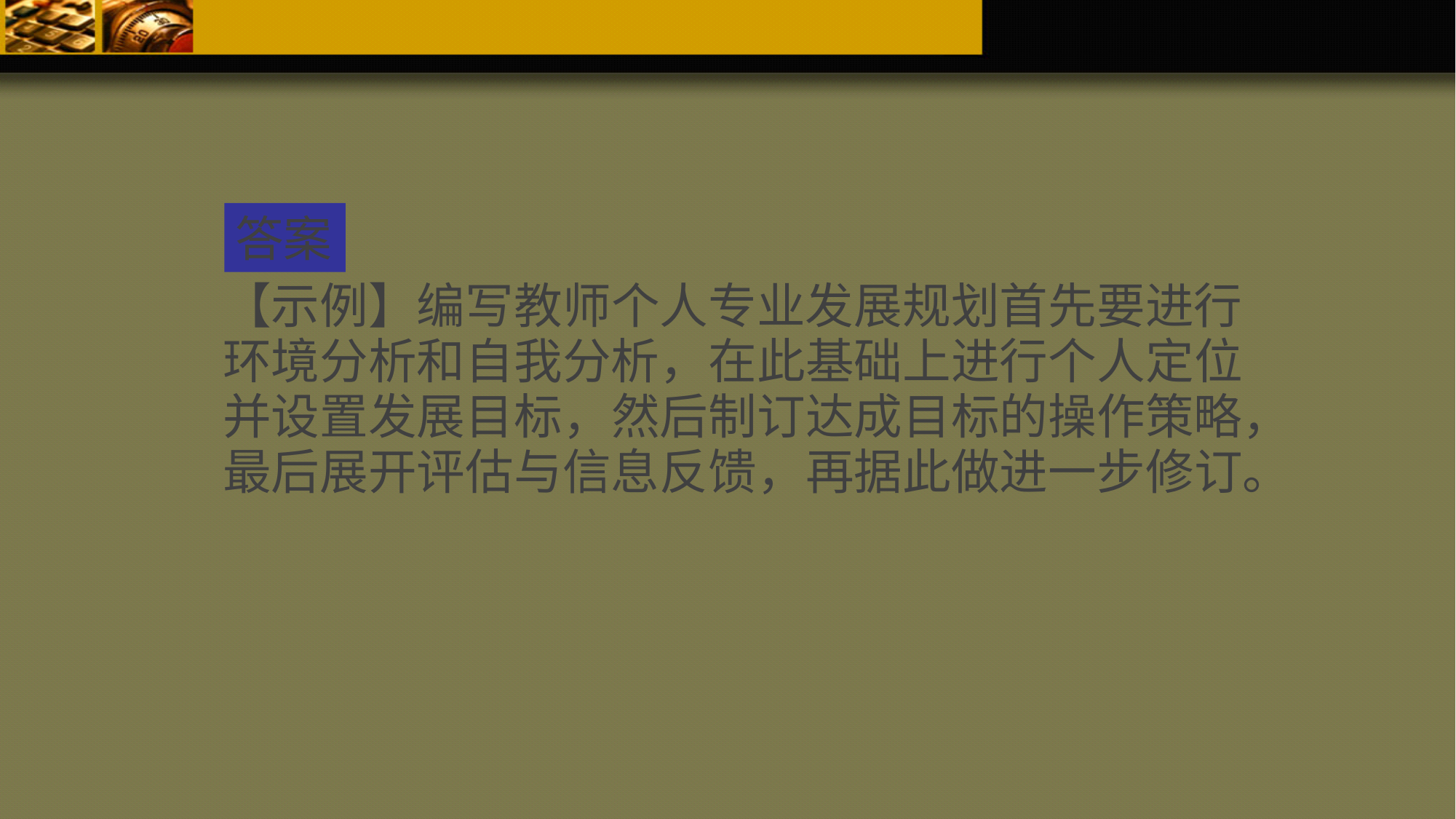

答案
【示例】编写教师个人专业发展规划首先要进行环境分析和自我分析，在此基础上进行个人定位并设置发展目标，然后制订达成目标的操作策略，最后展开评估与信息反馈，再据此做进一步修订。